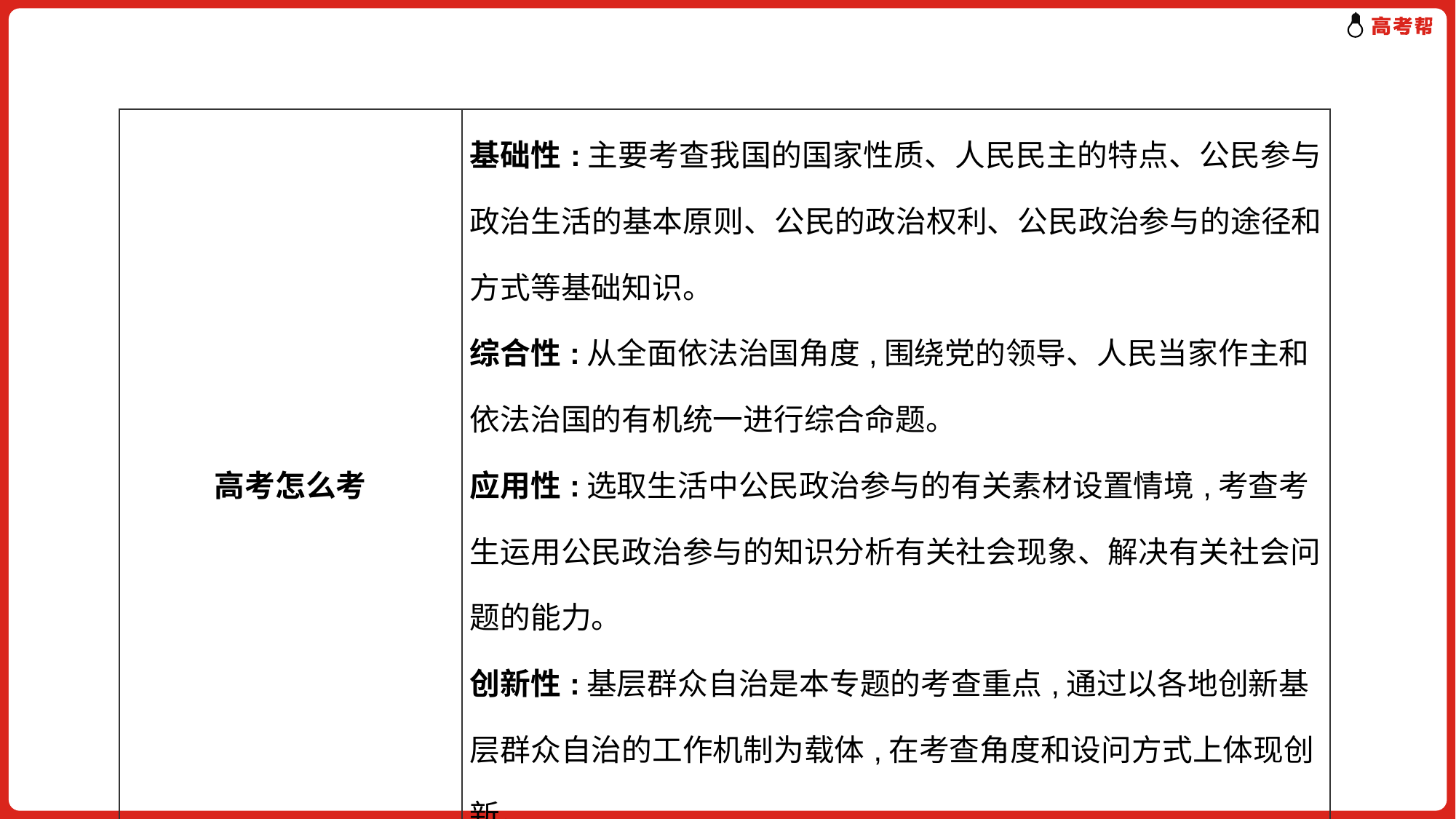

| 高考怎么考 | 基础性:主要考查我国的国家性质、人民民主的特点、公民参与政治生活的基本原则、公民的政治权利、公民政治参与的途径和方式等基础知识。 综合性:从全面依法治国角度,围绕党的领导、人民当家作主和依法治国的有机统一进行综合命题。 应用性:选取生活中公民政治参与的有关素材设置情境,考查考生运用公民政治参与的知识分析有关社会现象、解决有关社会问题的能力。 创新性:基层群众自治是本专题的考查重点,通过以各地创新基层群众自治的工作机制为载体,在考查角度和设问方式上体现创新。 |
| --- | --- |